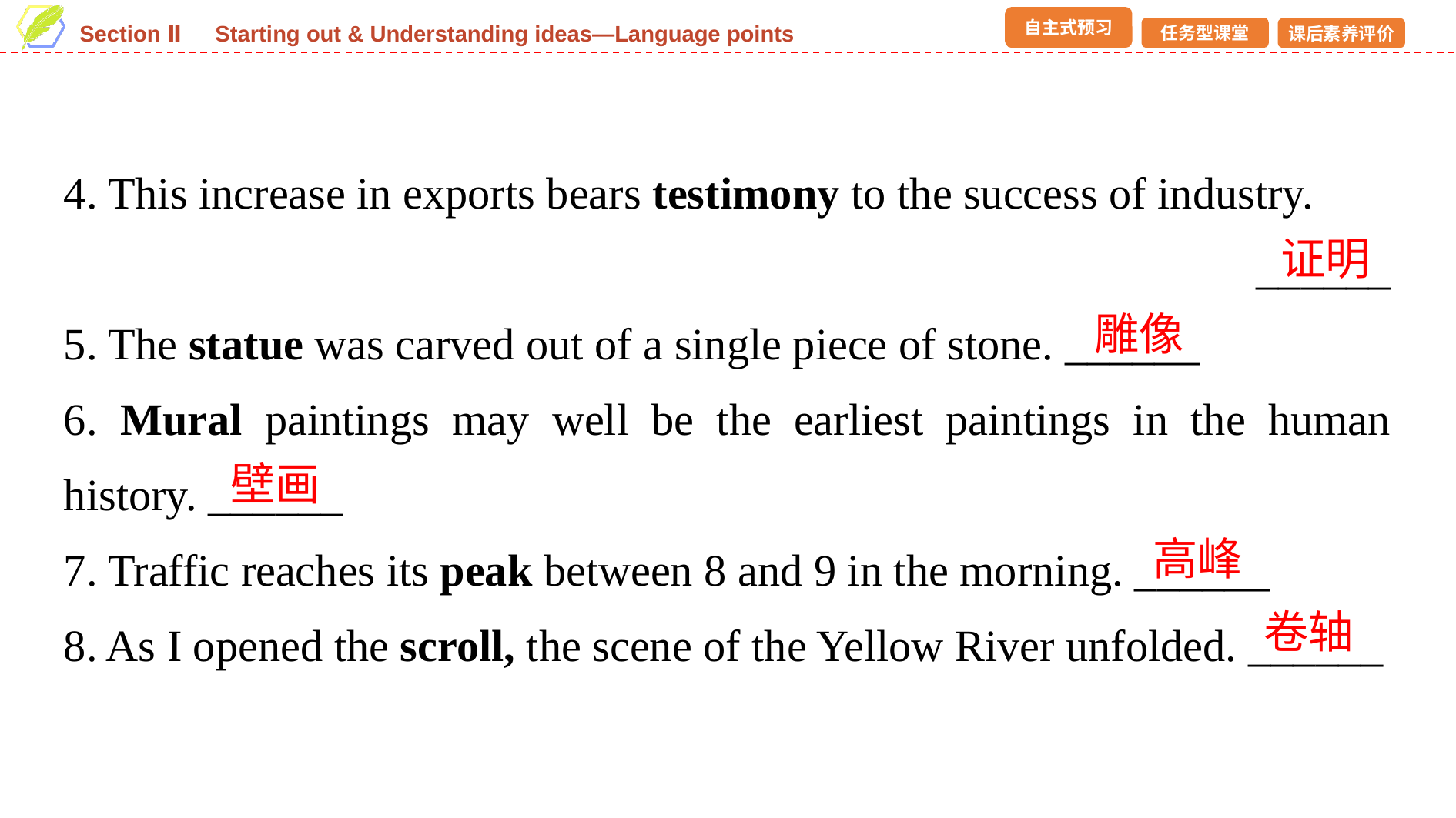

4. This increase in exports bears testimony to the success of industry.
______
5. The statue was carved out of a single piece of stone. ______
6. Mural paintings may well be the earliest paintings in the human history. ______
7. Traffic reaches its peak between 8 and 9 in the morning. ______
8. As I opened the scroll, the scene of the Yellow River unfolded. ______
证明
雕像
壁画
高峰
卷轴